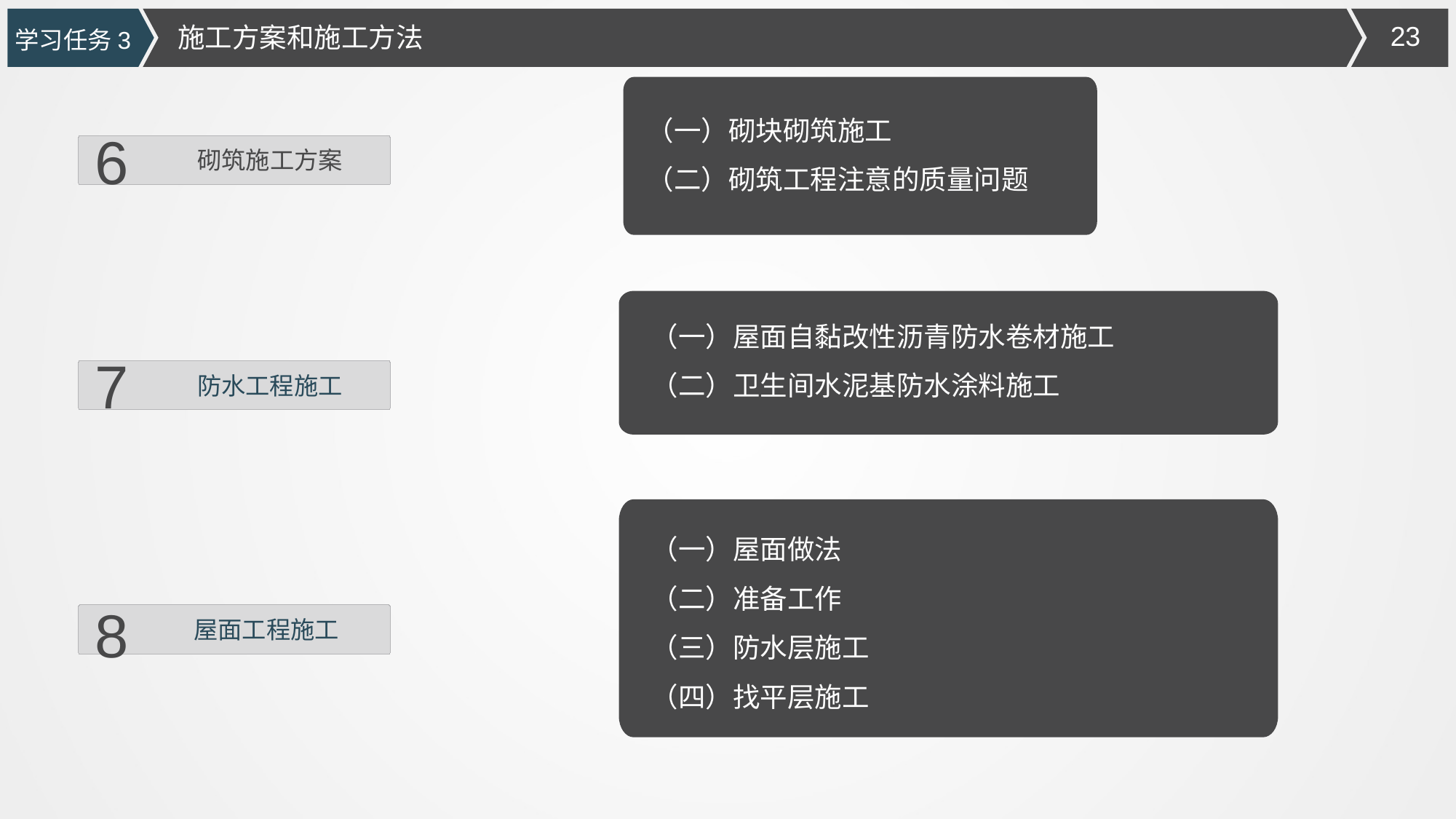

施工方案和施工方法
学习任务3

（一）砌块砌筑施工
（二）砌筑工程注意的质量问题

6

砌筑施工方案

（一）屋面自黏改性沥青防水卷材施工
（二）卫生间水泥基防水涂料施工

7

防水工程施工

（一）屋面做法
（二）准备工作
（三）防水层施工
（四）找平层施工
8

屋面工程施工